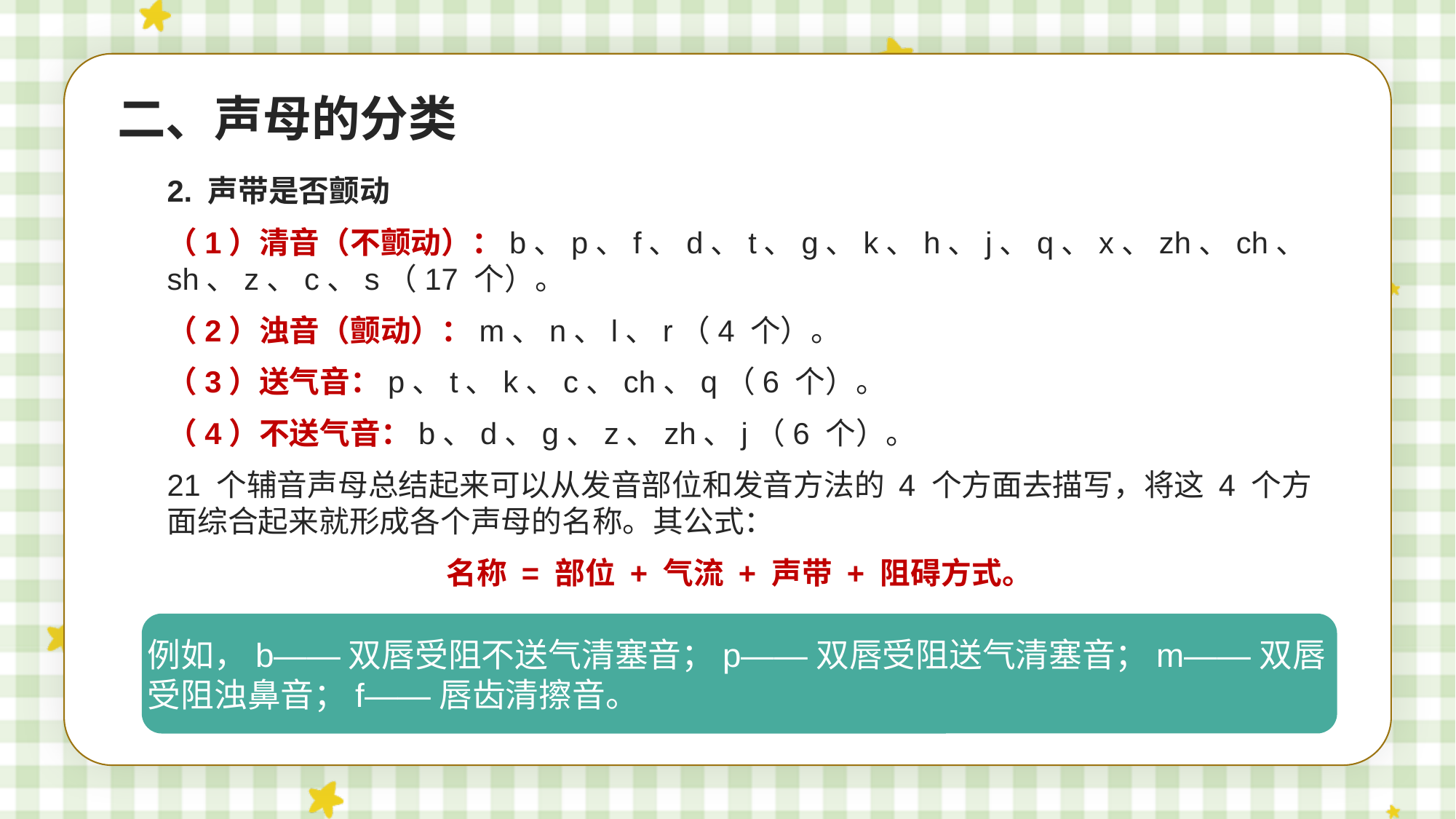

二、声母的分类
2. 声带是否颤动
（1）清音（不颤动）：b、p、f、d、t、g、k、h、j、q、x、zh、ch、sh、z、c、s（17 个）。
（2）浊音（颤动）：m、n、l、r（4 个）。
（3）送气音：p、t、k、c、ch、q（6 个）。
（4）不送气音：b、d、ɡ、z、zh、j（6 个）。
21 个辅音声母总结起来可以从发音部位和发音方法的 4 个方面去描写，将这 4 个方面综合起来就形成各个声母的名称。其公式：
名称 = 部位 + 气流 + 声带 + 阻碍方式。
例如，b——双唇受阻不送气清塞音；p——双唇受阻送气清塞音；m——双唇受阻浊鼻音；f——唇齿清擦音。